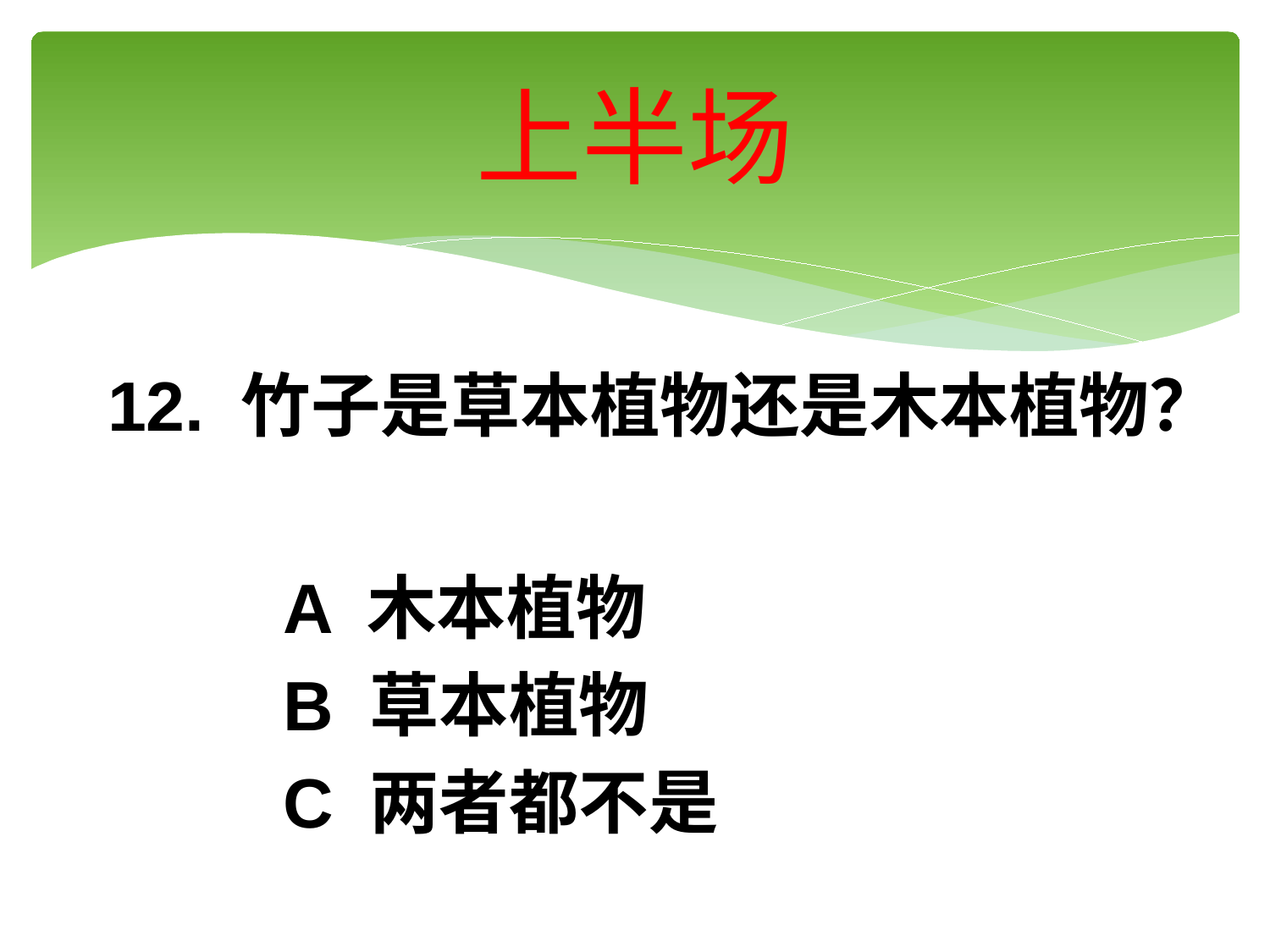

# 上半场
12. 竹子是草本植物还是木本植物？
         A 木本植物
         B 草本植物
         C 两者都不是